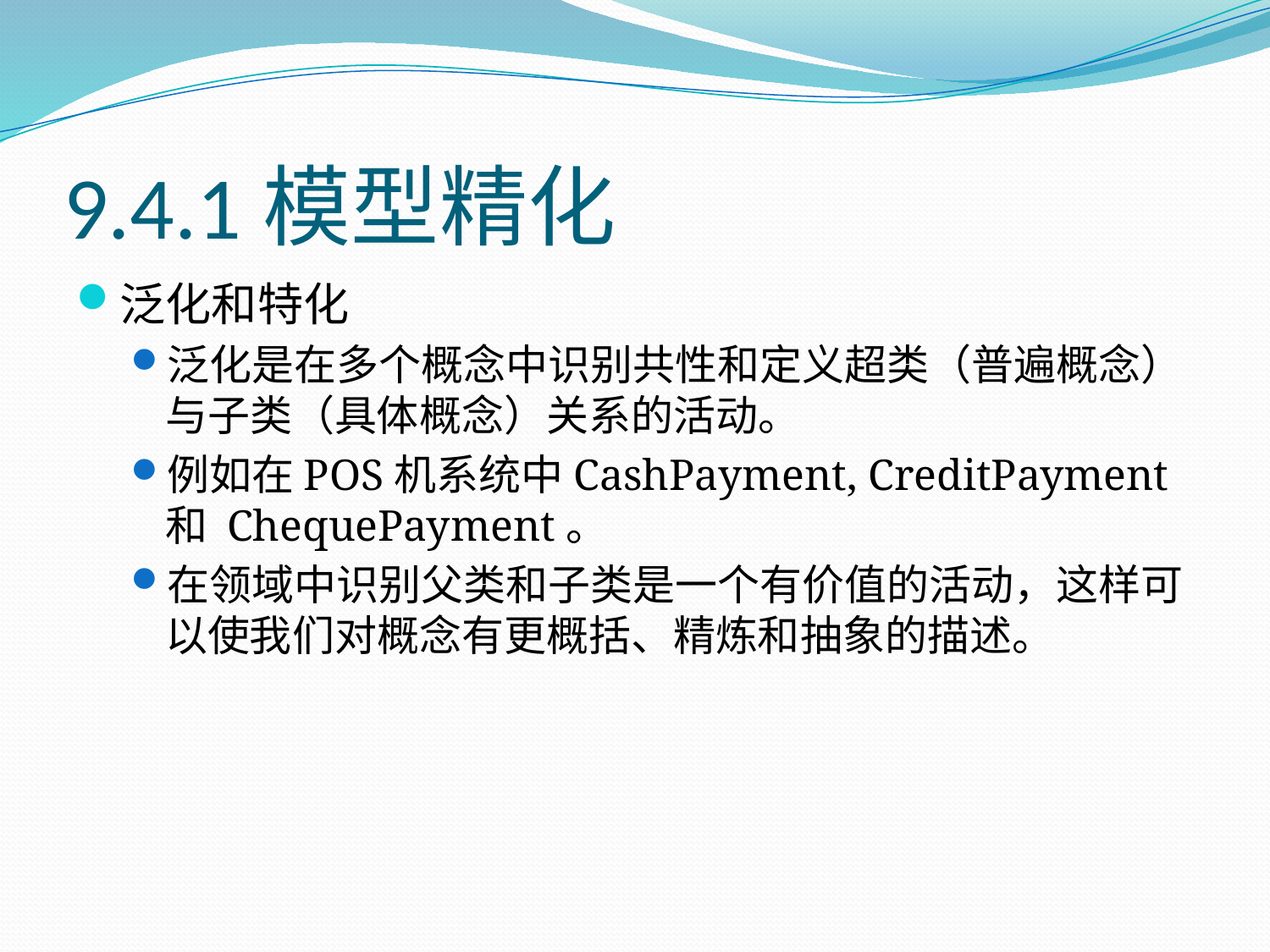

# 9.4.1模型精化
泛化和特化
泛化是在多个概念中识别共性和定义超类（普遍概念）与子类（具体概念）关系的活动。
例如在POS机系统中CashPayment, CreditPayment 和 ChequePayment。
在领域中识别父类和子类是一个有价值的活动，这样可以使我们对概念有更概括、精炼和抽象的描述。